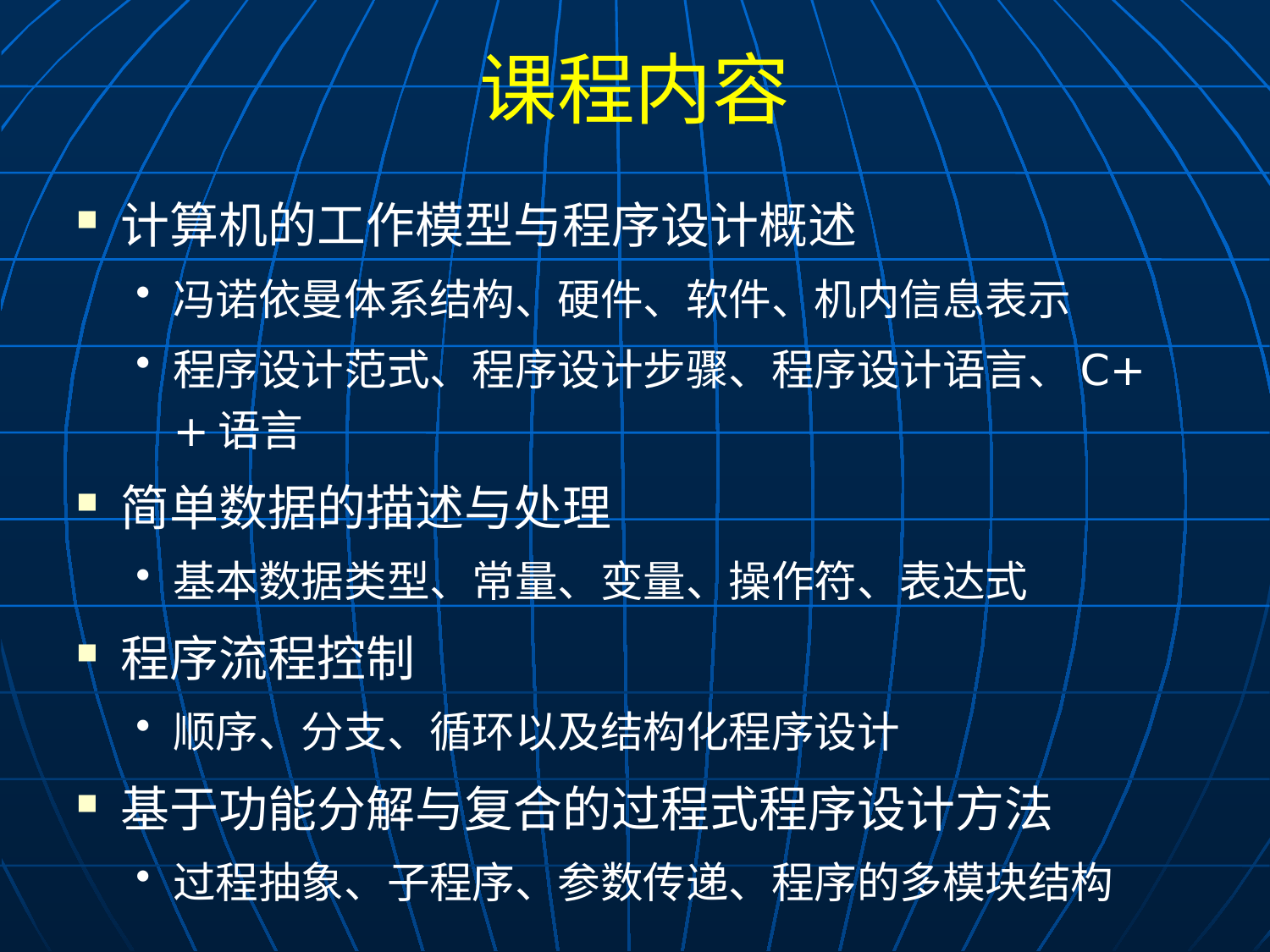

# 课程内容
计算机的工作模型与程序设计概述
冯诺依曼体系结构、硬件、软件、机内信息表示
程序设计范式、程序设计步骤、程序设计语言、C++语言
简单数据的描述与处理
基本数据类型、常量、变量、操作符、表达式
程序流程控制
顺序、分支、循环以及结构化程序设计
基于功能分解与复合的过程式程序设计方法
过程抽象、子程序、参数传递、程序的多模块结构